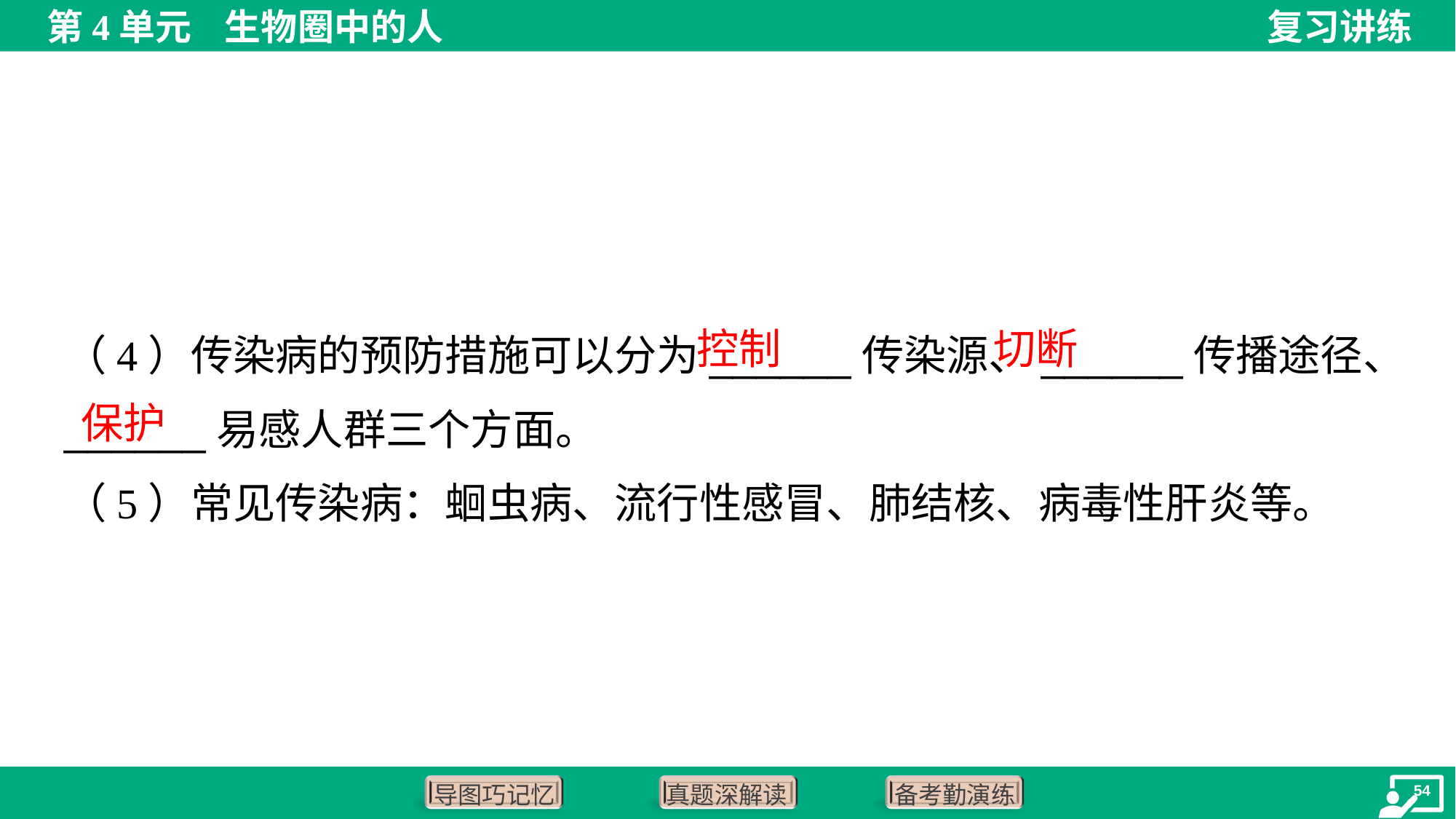

控制
切断
（4）传染病的预防措施可以分为______传染源、______传播途径、
______易感人群三个方面。
保护
（5）常见传染病：蛔虫病、流行性感冒、肺结核、病毒性肝炎等。